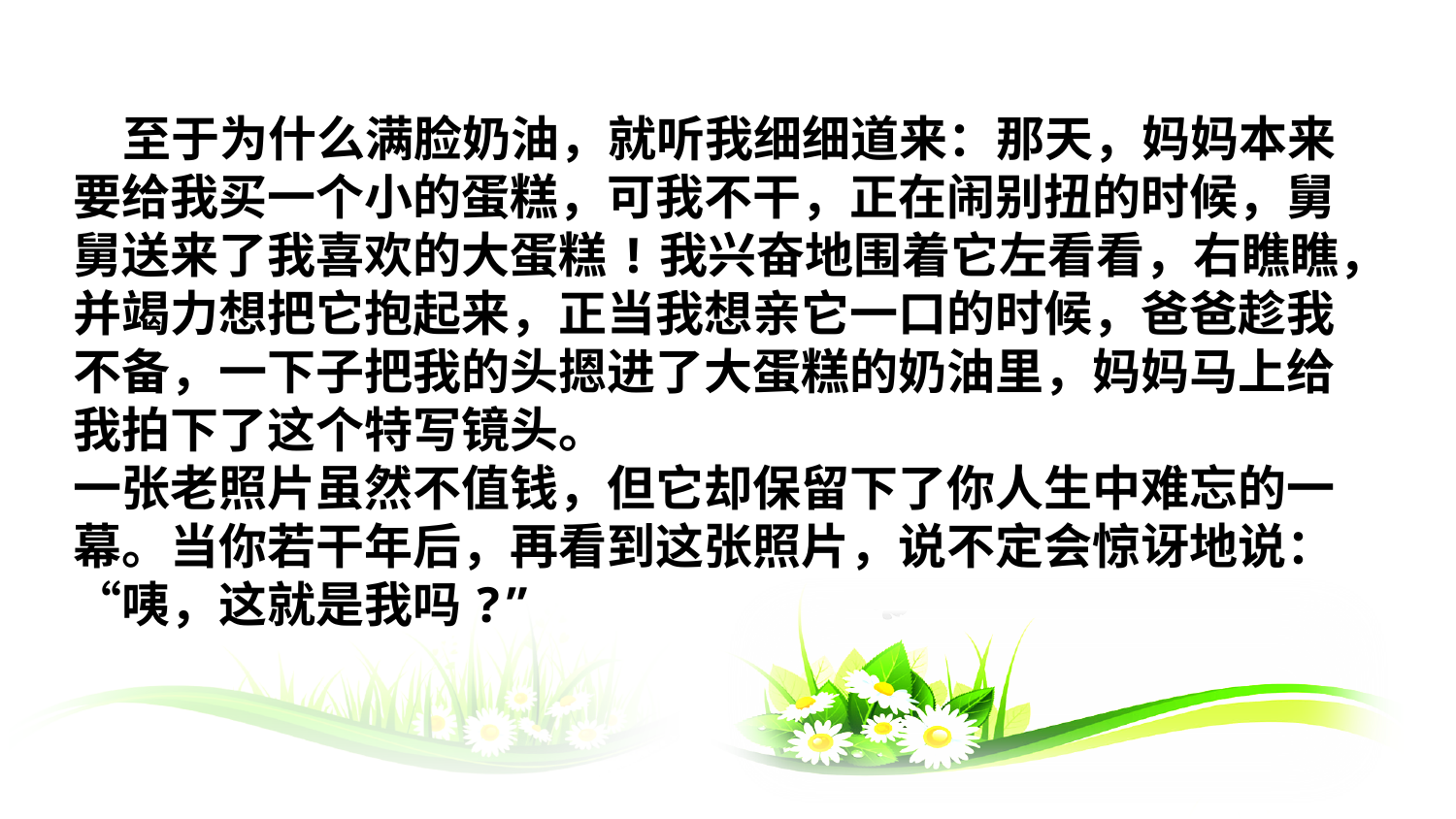

至于为什么满脸奶油，就听我细细道来：那天，妈妈本来要给我买一个小的蛋糕，可我不干，正在闹别扭的时候，舅舅送来了我喜欢的大蛋糕!我兴奋地围着它左看看，右瞧瞧，并竭力想把它抱起来，正当我想亲它一口的时候，爸爸趁我不备，一下子把我的头摁进了大蛋糕的奶油里，妈妈马上给我拍下了这个特写镜头。
一张老照片虽然不值钱，但它却保留下了你人生中难忘的一幕。当你若干年后，再看到这张照片，说不定会惊讶地说：“咦，这就是我吗?”